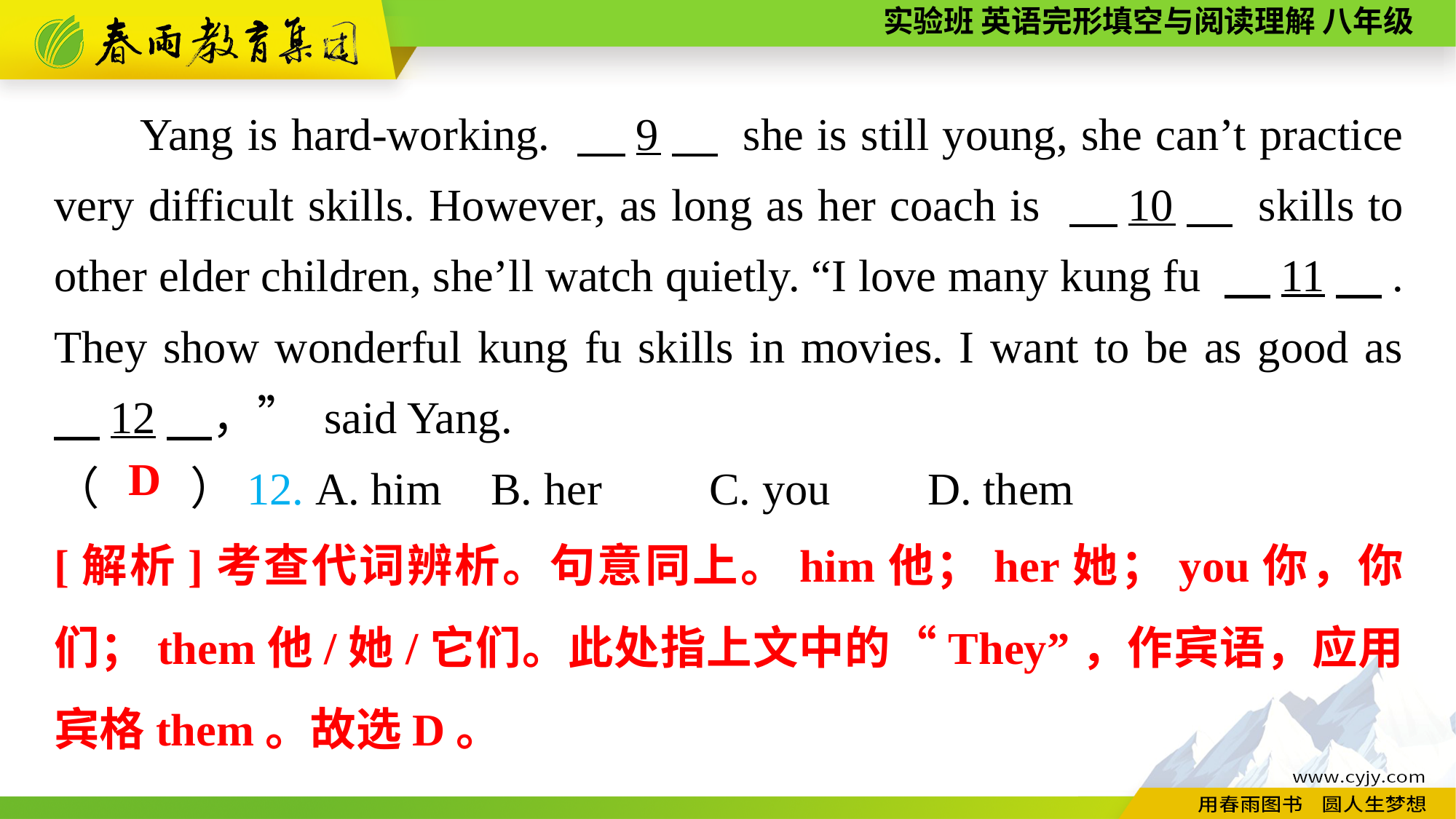

Yang is hard-working. 　9　 she is still young, she can’t practice very difficult skills. However, as long as her coach is 　10　 skills to other elder children, she’ll watch quietly. “I love many kung fu 　11　. They show wonderful kung fu skills in movies. I want to be as good as 　12　，” said Yang.
（　　）12. A. him	B. her	C. you	D. them
D
[解析]考查代词辨析。句意同上。him他；her她；you你，你们；them他/她/它们。此处指上文中的“They”，作宾语，应用宾格them。故选D。